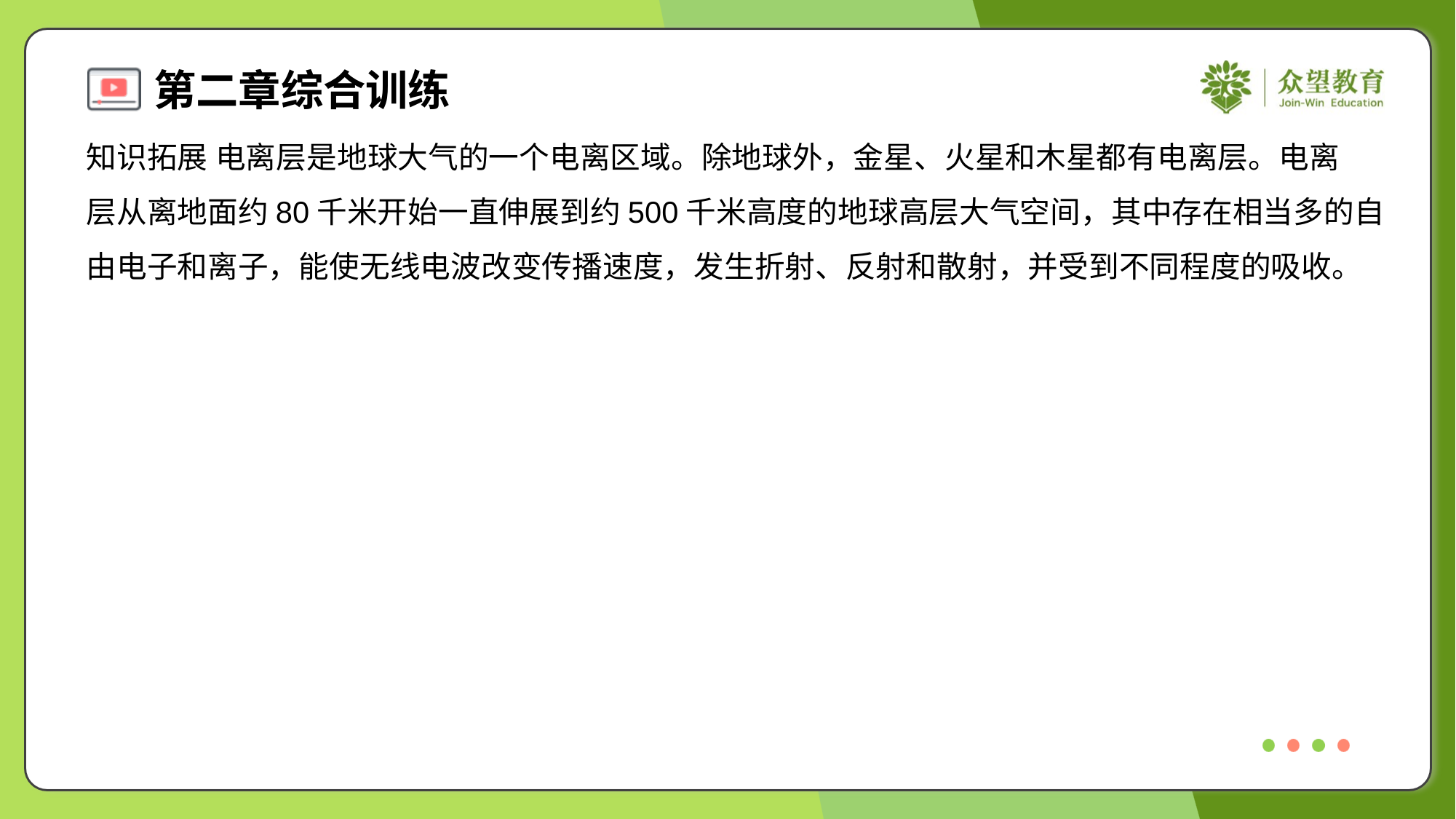

知识拓展 电离层是地球大气的一个电离区域。除地球外，金星、火星和木星都有电离层。电离
层从离地面约80千米开始一直伸展到约500千米高度的地球高层大气空间，其中存在相当多的自
由电子和离子，能使无线电波改变传播速度，发生折射、反射和散射，并受到不同程度的吸收。